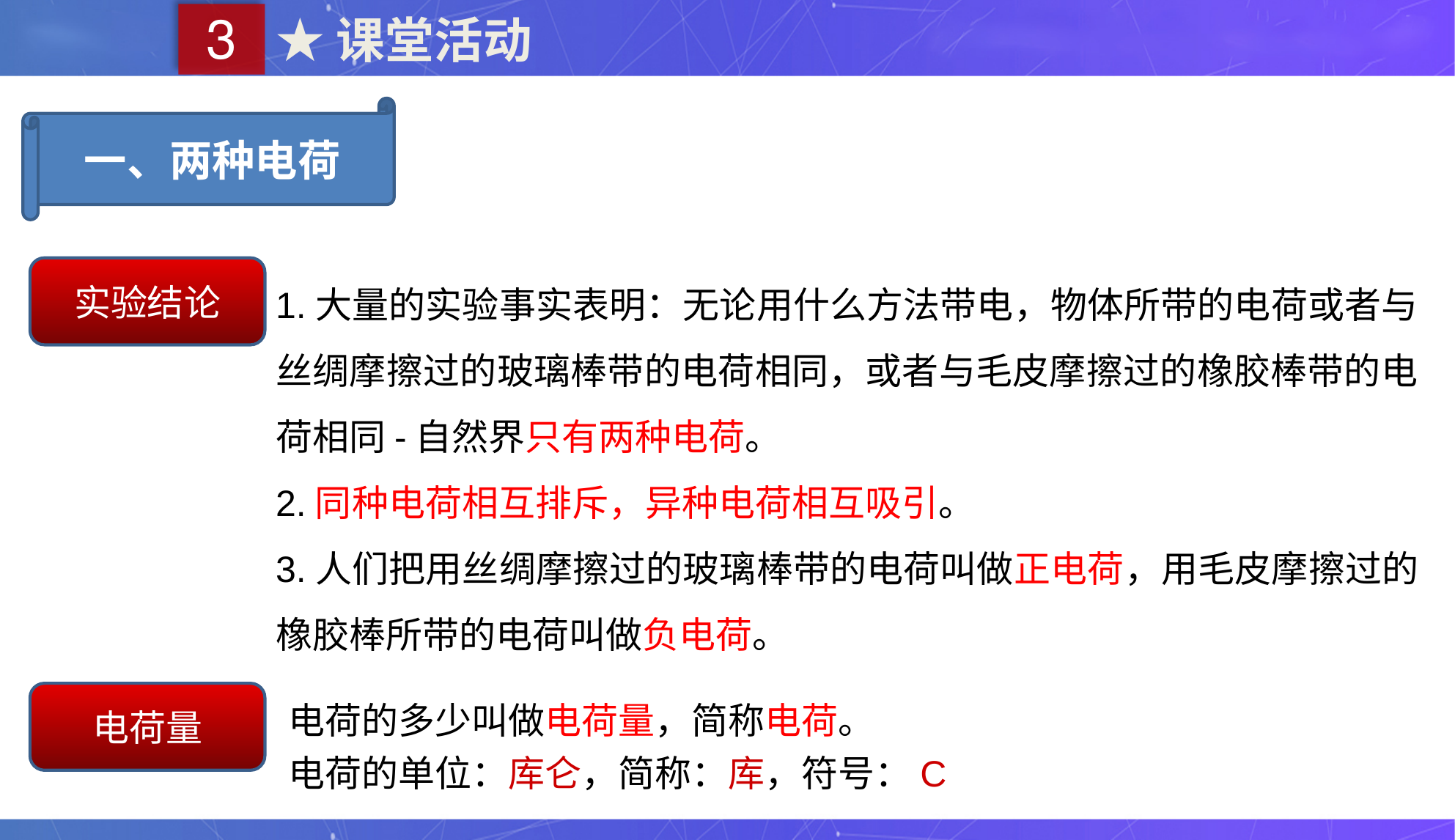

3
★课堂活动
一、两种电荷
1.大量的实验事实表明：无论用什么方法带电，物体所带的电荷或者与丝绸摩擦过的玻璃棒带的电荷相同，或者与毛皮摩擦过的橡胶棒带的电荷相同-自然界只有两种电荷。
2.同种电荷相互排斥，异种电荷相互吸引。
3.人们把用丝绸摩擦过的玻璃棒带的电荷叫做正电荷，用毛皮摩擦过的橡胶棒所带的电荷叫做负电荷。
实验结论
电荷量
电荷的多少叫做电荷量，简称电荷。
电荷的单位：库仑，简称：库，符号：C